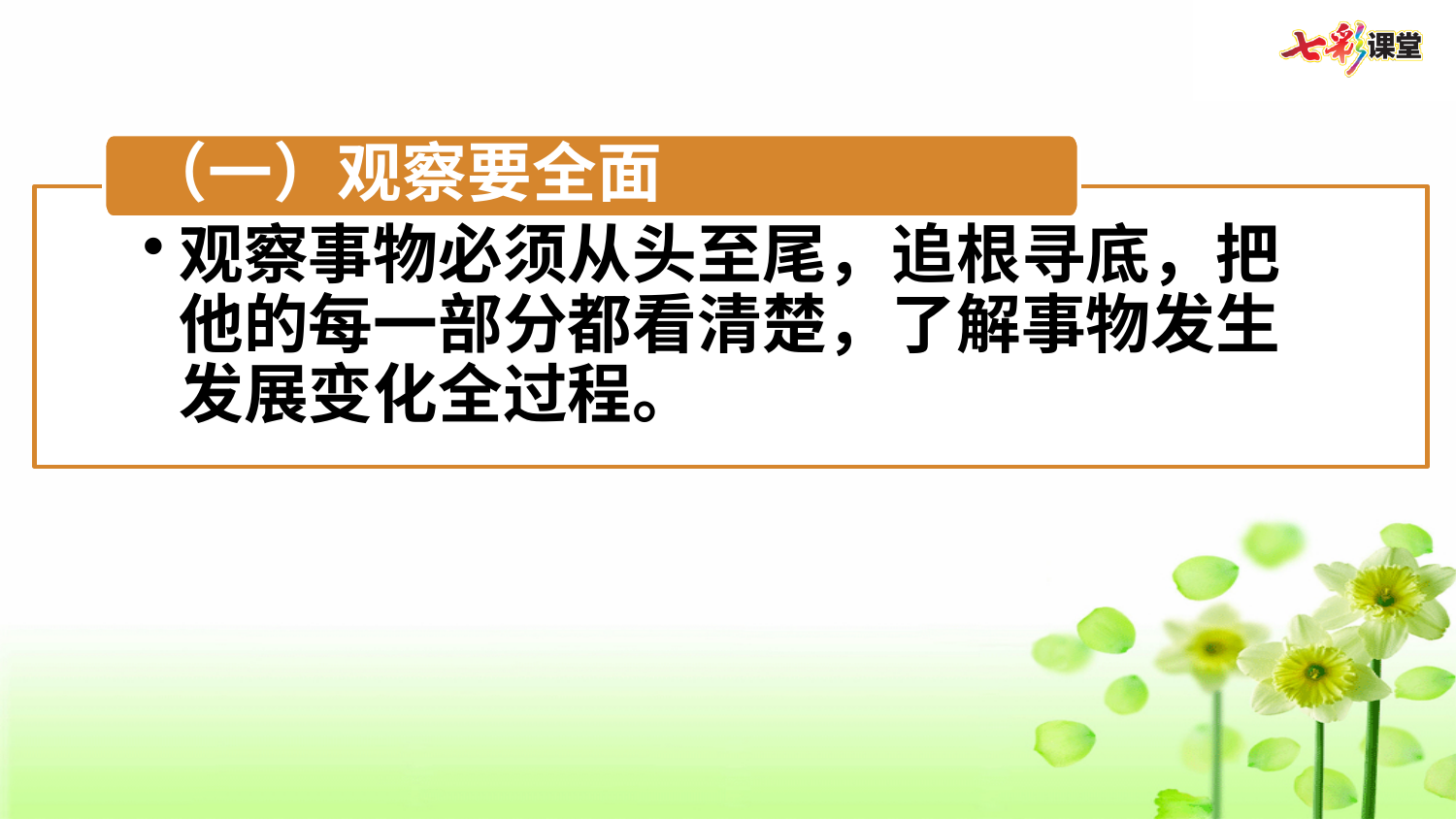

（一）观察要全面
观察事物必须从头至尾，追根寻底，把他的每一部分都看清楚，了解事物发生发展变化全过程。